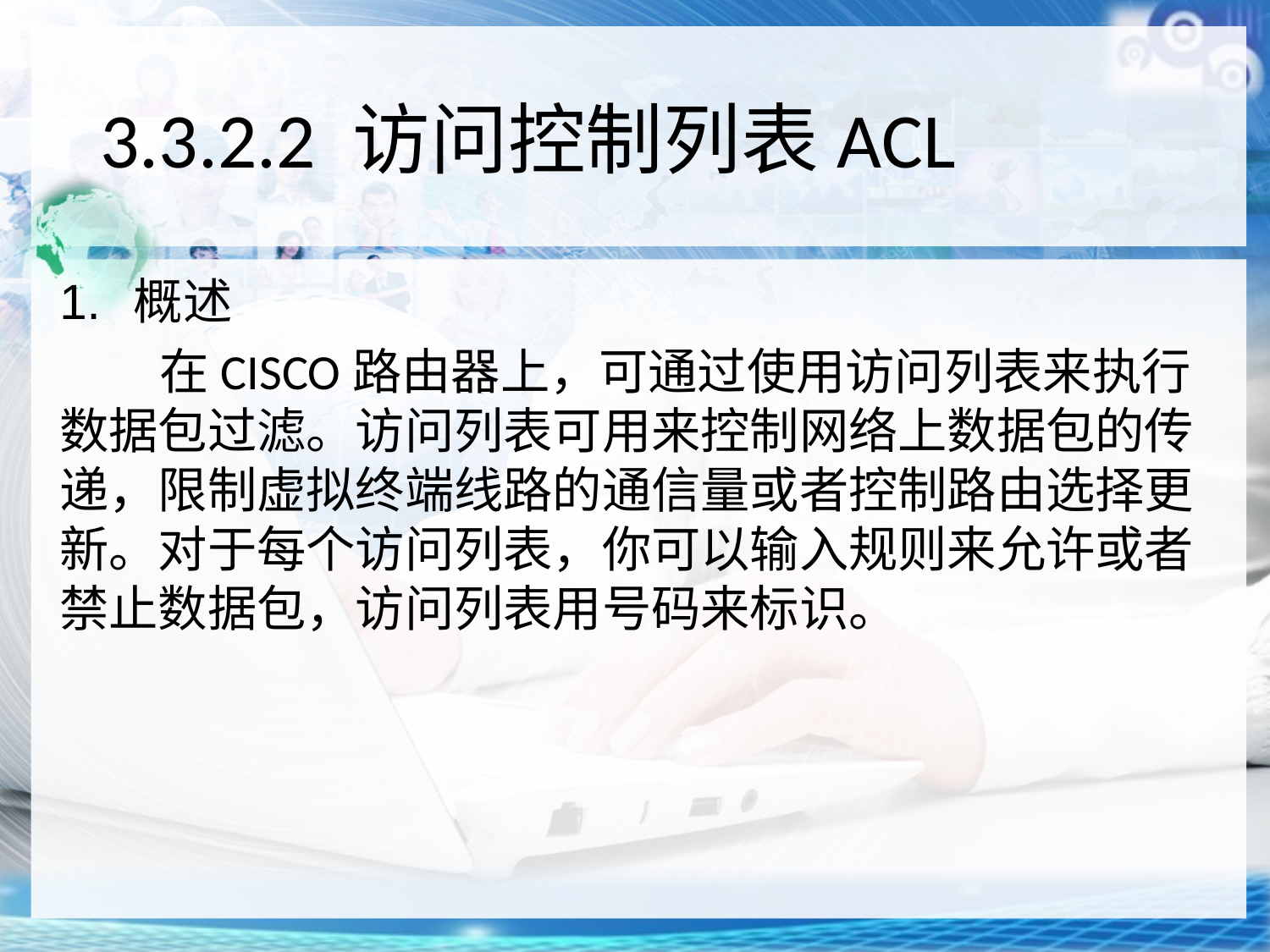

# 3.3.2.2 访问控制列表ACL
概述
        在CISCO路由器上，可通过使用访问列表来执行数据包过滤。访问列表可用来控制网络上数据包的传递，限制虚拟终端线路的通信量或者控制路由选择更新。对于每个访问列表，你可以输入规则来允许或者禁止数据包，访问列表用号码来标识。